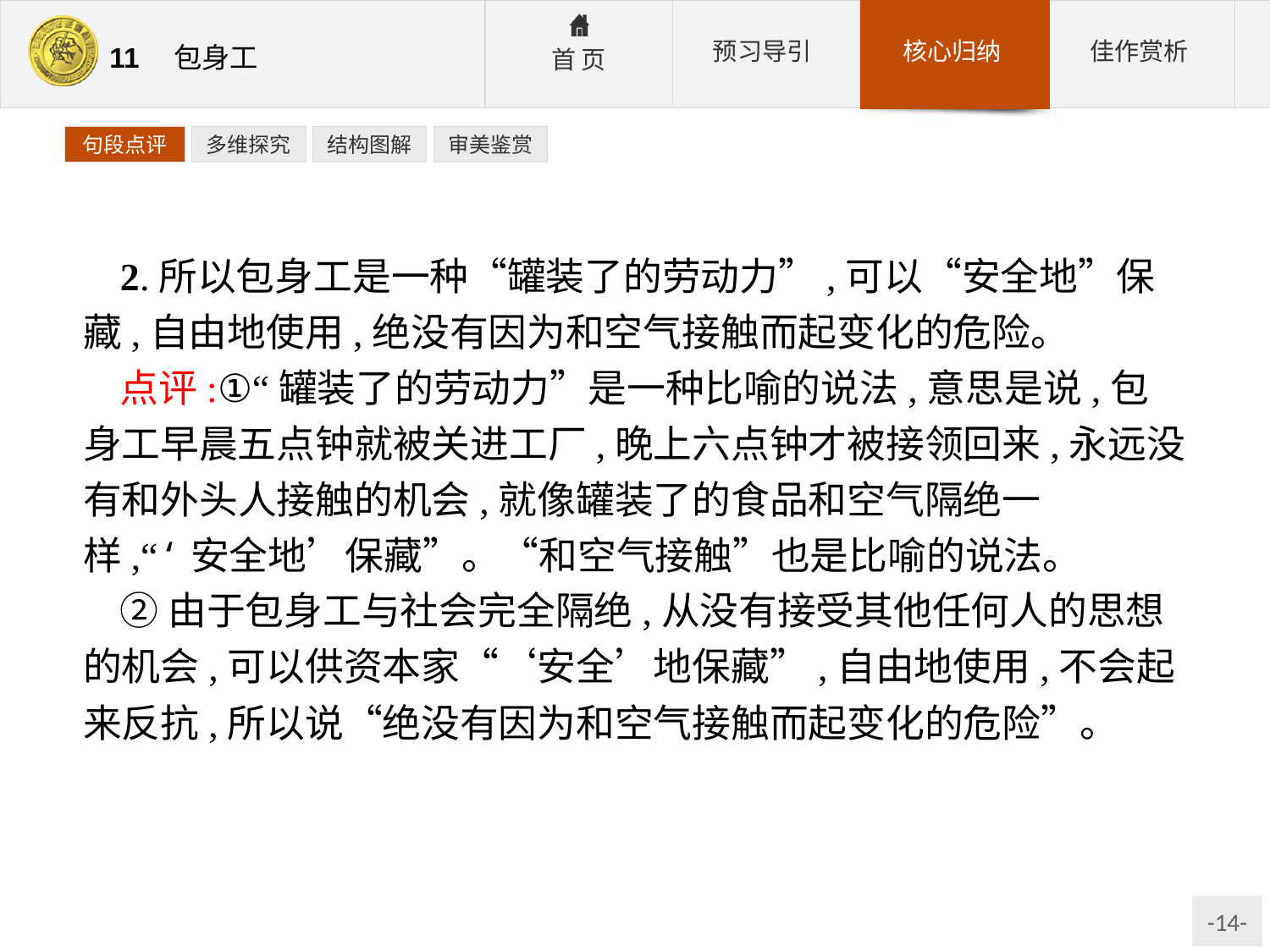

句段点评
多维探究
结构图解
审美鉴赏
2.所以包身工是一种“罐装了的劳动力”,可以“安全地”保藏,自由地使用,绝没有因为和空气接触而起变化的危险。
点评:①“罐装了的劳动力”是一种比喻的说法,意思是说,包身工早晨五点钟就被关进工厂,晚上六点钟才被接领回来,永远没有和外头人接触的机会,就像罐装了的食品和空气隔绝一样,“‘安全地’保藏”。“和空气接触”也是比喻的说法。
②由于包身工与社会完全隔绝,从没有接受其他任何人的思想的机会,可以供资本家“‘安全’地保藏”,自由地使用,不会起来反抗,所以说“绝没有因为和空气接触而起变化的危险”。